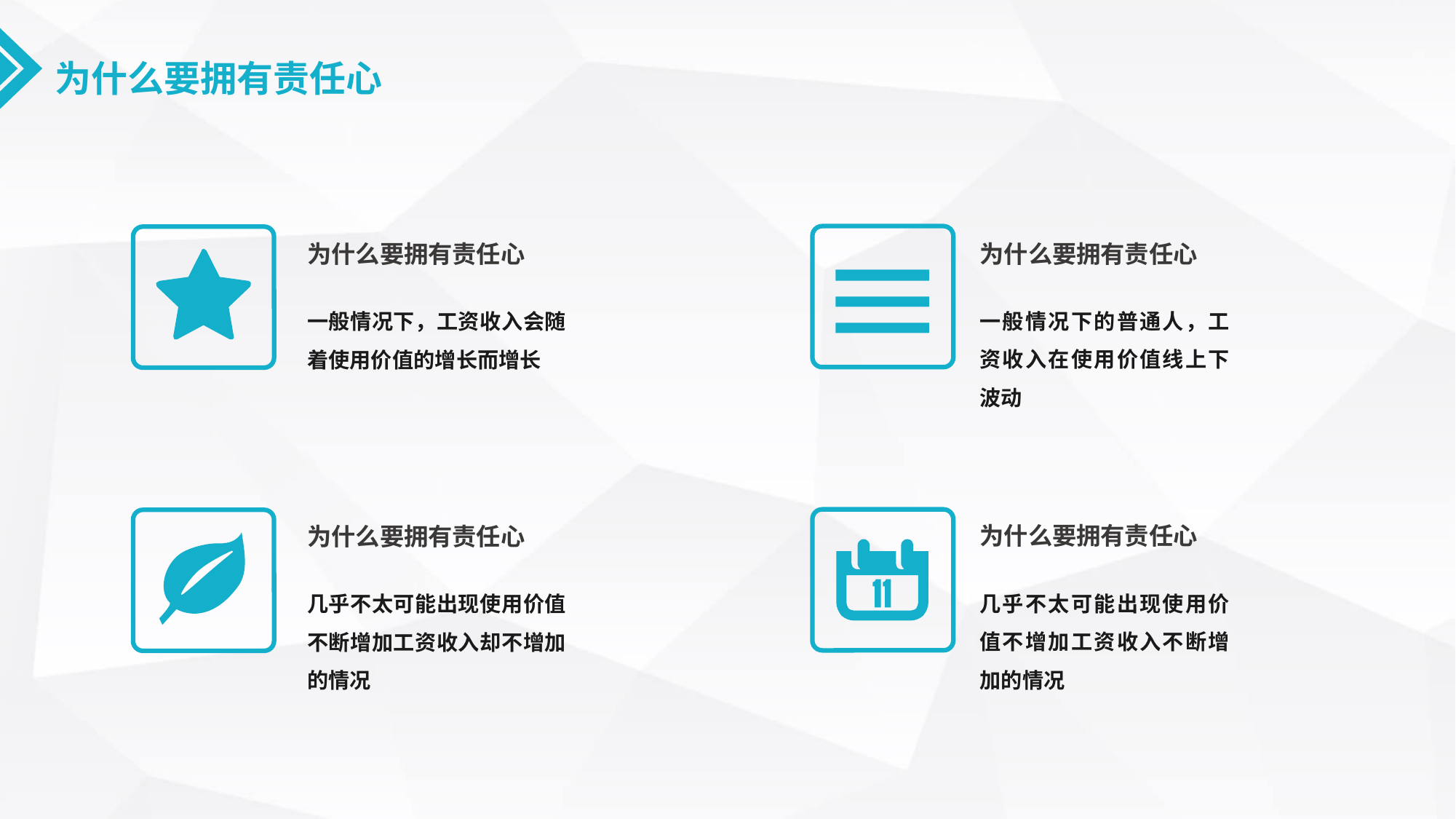

为什么要拥有责任心

为什么要拥有责任心

一般情况下的普通人，工资收入在使用价值线上下波动

为什么要拥有责任心

一般情况下，工资收入会随着使用价值的增长而增长

为什么要拥有责任心

几乎不太可能出现使用价值不增加工资收入不断增加的情况

为什么要拥有责任心

几乎不太可能出现使用价值不断增加工资收入却不增加的情况